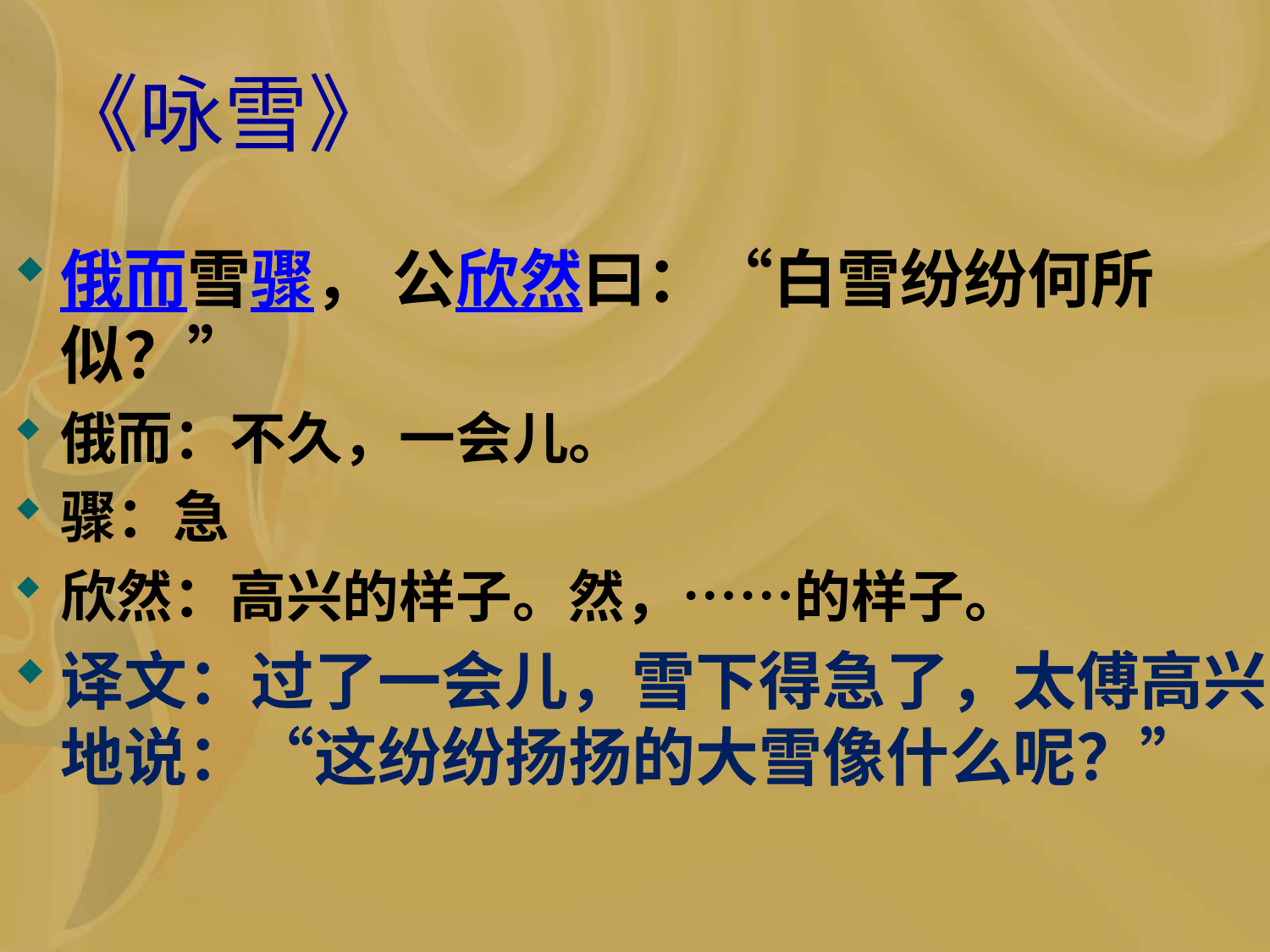

# 《咏雪》
俄而雪骤， 公欣然曰：“白雪纷纷何所似？”
俄而：不久，一会儿。
骤：急
欣然：高兴的样子。然，……的样子。
译文：过了一会儿，雪下得急了，太傅高兴地说：“这纷纷扬扬的大雪像什么呢？”